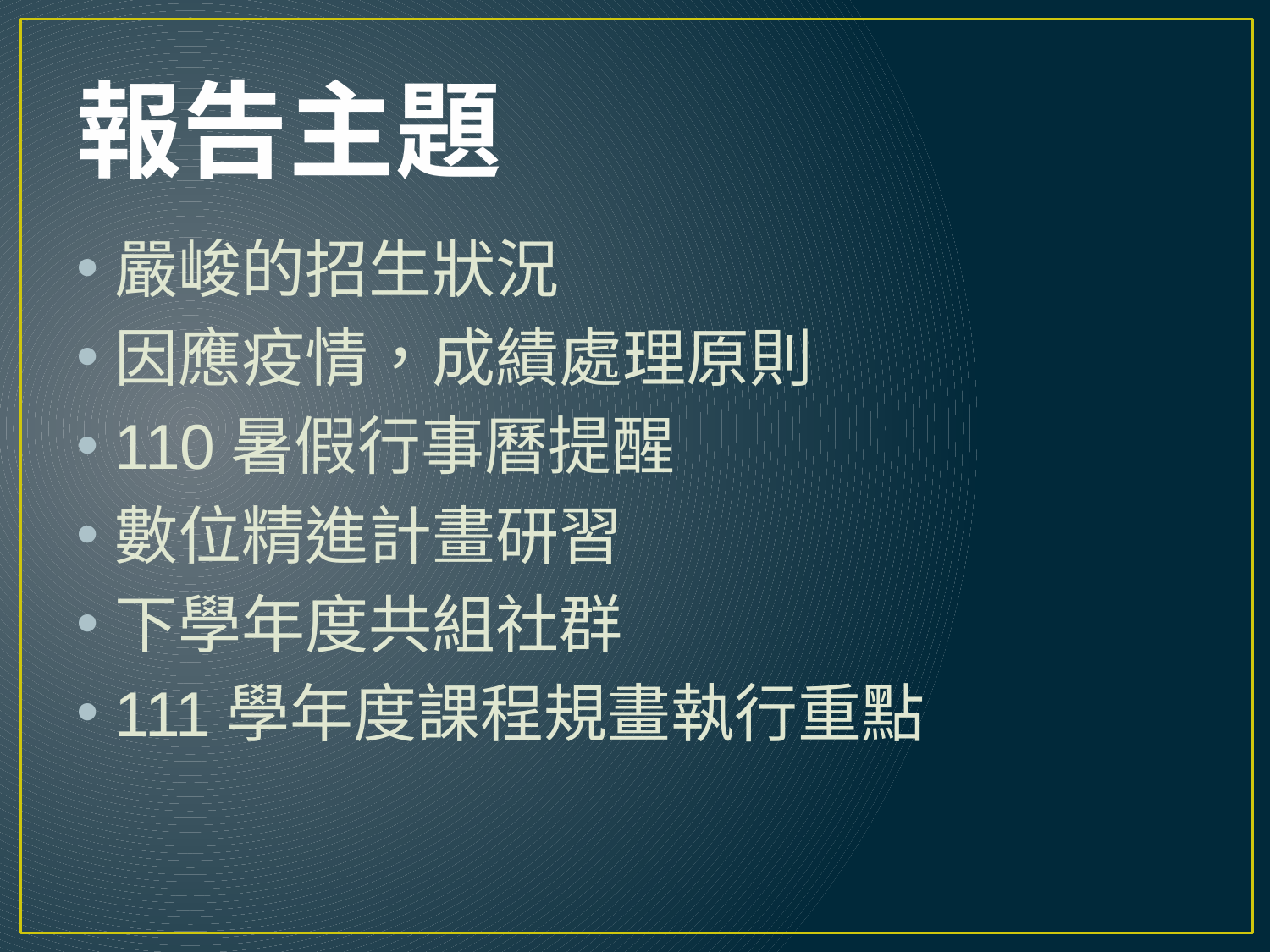

# 報告主題
嚴峻的招生狀況
因應疫情，成績處理原則
110暑假行事曆提醒
數位精進計畫研習
下學年度共組社群
111學年度課程規畫執行重點